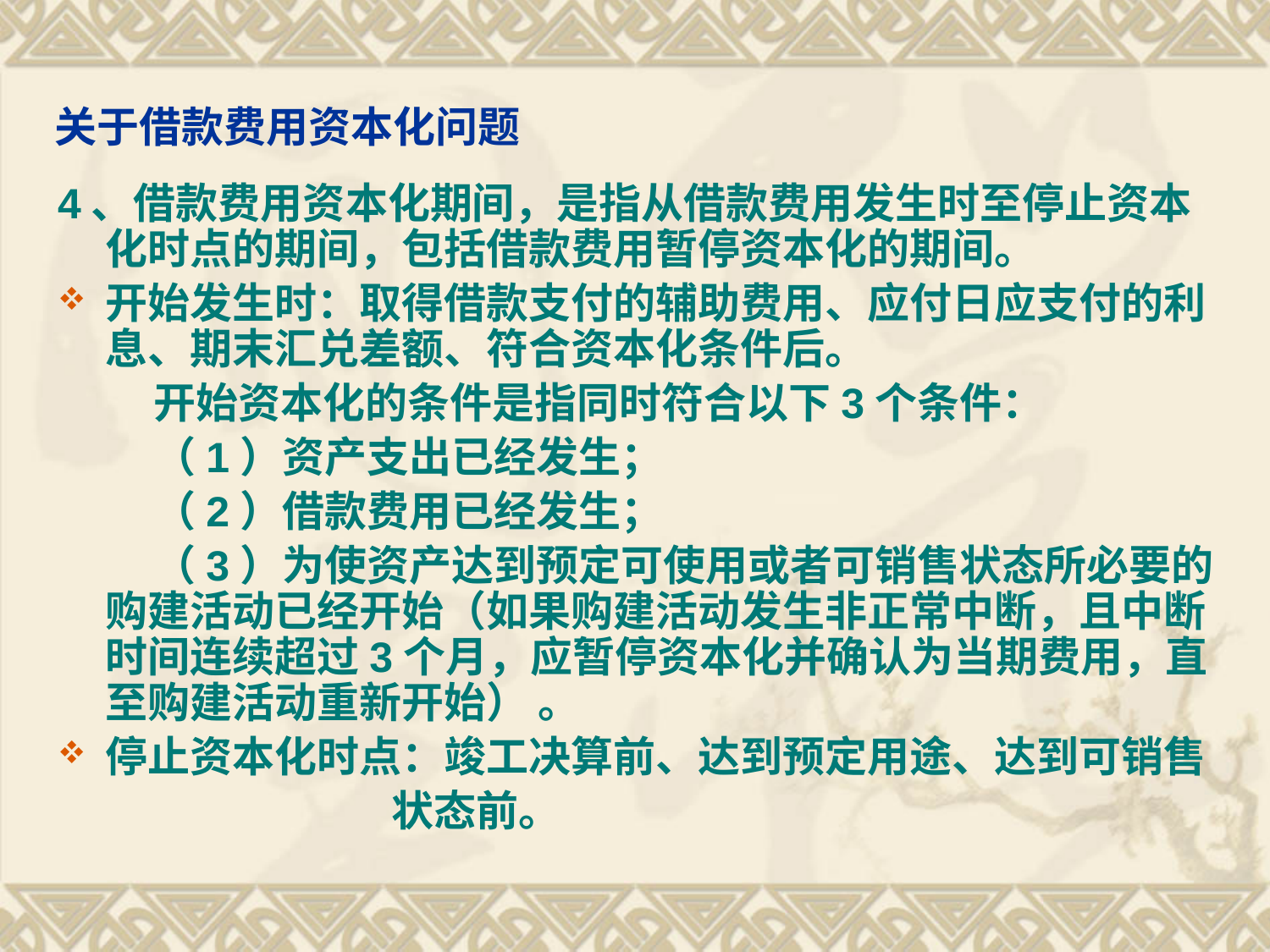

# 关于借款费用资本化问题
4、借款费用资本化期间，是指从借款费用发生时至停止资本化时点的期间，包括借款费用暂停资本化的期间。
开始发生时：取得借款支付的辅助费用、应付日应支付的利息、期末汇兑差额、符合资本化条件后。
         开始资本化的条件是指同时符合以下3个条件：
         （1）资产支出已经发生；
         （2）借款费用已经发生；
         （3）为使资产达到预定可使用或者可销售状态所必要的购建活动已经开始（如果购建活动发生非正常中断，且中断时间连续超过3个月，应暂停资本化并确认为当期费用，直至购建活动重新开始） 。
停止资本化时点：竣工决算前、达到预定用途、达到可销售
                                  状态前。